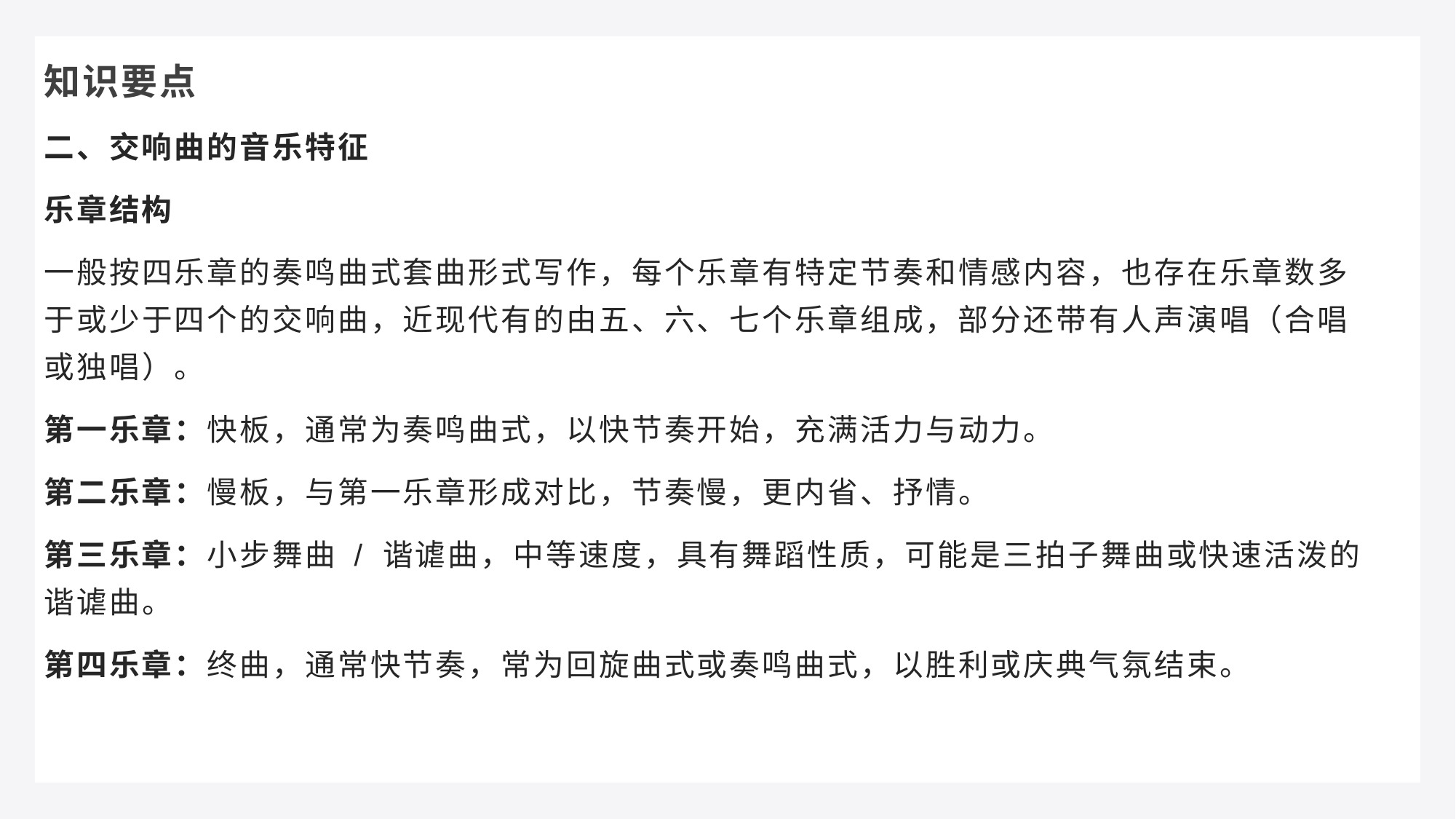

知识要点
二、交响曲的音乐特征
乐章结构
一般按四乐章的奏鸣曲式套曲形式写作，每个乐章有特定节奏和情感内容，也存在乐章数多于或少于四个的交响曲，近现代有的由五、六、七个乐章组成，部分还带有人声演唱（合唱或独唱）。
第一乐章：快板，通常为奏鸣曲式，以快节奏开始，充满活力与动力。
第二乐章：慢板，与第一乐章形成对比，节奏慢，更内省、抒情。
第三乐章：小步舞曲 / 谐谑曲，中等速度，具有舞蹈性质，可能是三拍子舞曲或快速活泼的谐谑曲。
第四乐章：终曲，通常快节奏，常为回旋曲式或奏鸣曲式，以胜利或庆典气氛结束。